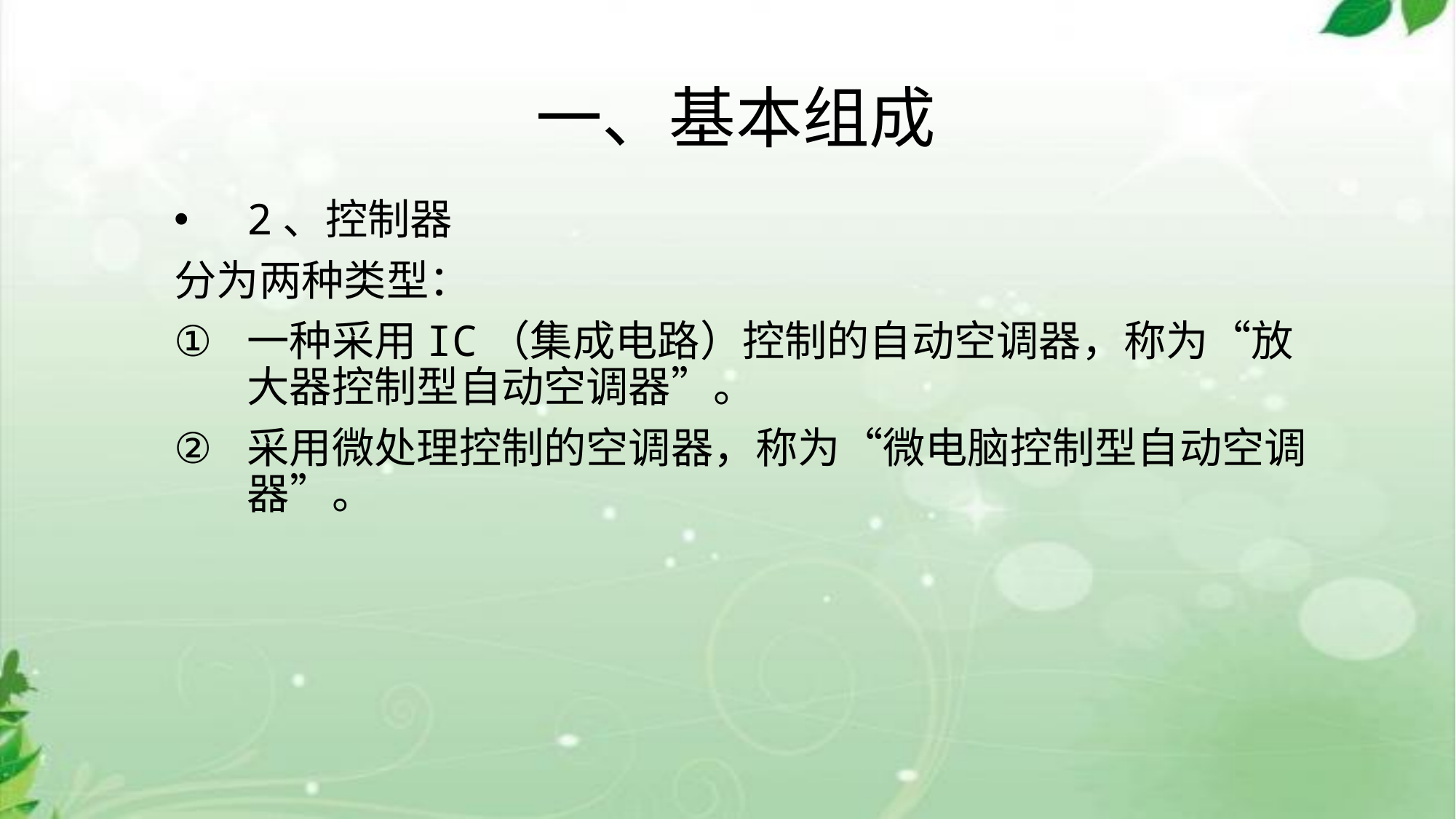

# 一、基本组成
2、控制器
分为两种类型：
一种采用IC（集成电路）控制的自动空调器，称为“放大器控制型自动空调器”。
采用微处理控制的空调器，称为“微电脑控制型自动空调器”。